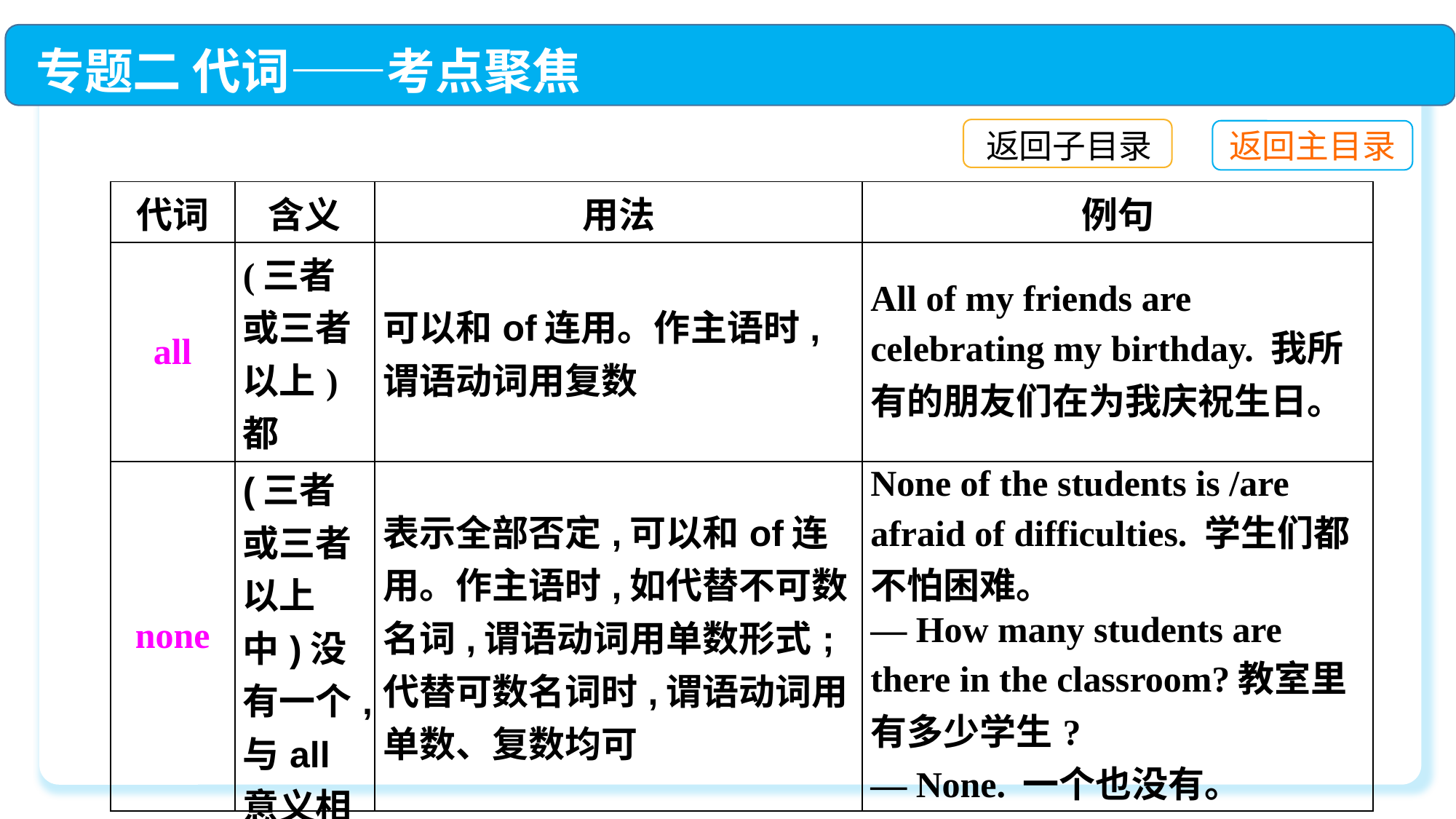

专题二 代词——考点聚焦

返回子目录
返回主目录
| 代词 | 含义 | 用法 | 例句 |
| --- | --- | --- | --- |
| all | (三者或三者以上)都 | 可以和of连用。作主语时,谓语动词用复数 | All of my friends are celebrating my birthday. 我所有的朋友们在为我庆祝生日。 |
| none | (三者或三者以上中)没有一个,与all意义相反 | 表示全部否定,可以和of连用。作主语时,如代替不可数名词,谓语动词用单数形式;代替可数名词时,谓语动词用单数、复数均可 | None of the students is /are afraid of difficulties. 学生们都不怕困难。 — How many students are there in the classroom?教室里有多少学生? — None. 一个也没有。 |